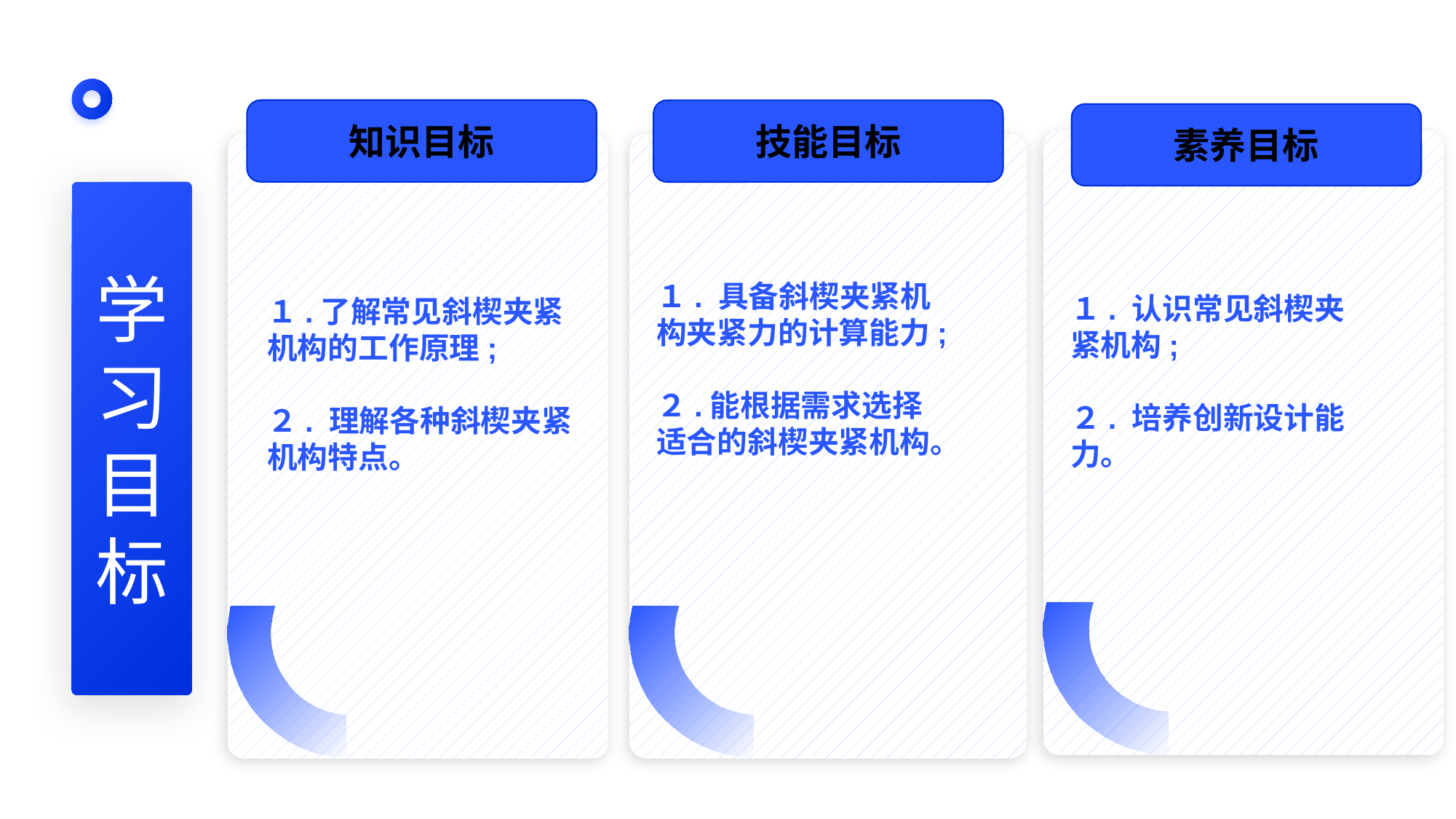

知识目标
技能目标
素养目标

１. 认识常见斜楔夹紧机构;

２. 培养创新设计能力。

１. 具备斜楔夹紧机构夹紧力的计算能力;

２.能根据需求选择适合的斜楔夹紧机构。

学
习
目
标
１.了解常见斜楔夹紧机构的工作原理;

２. 理解各种斜楔夹紧机构特点。